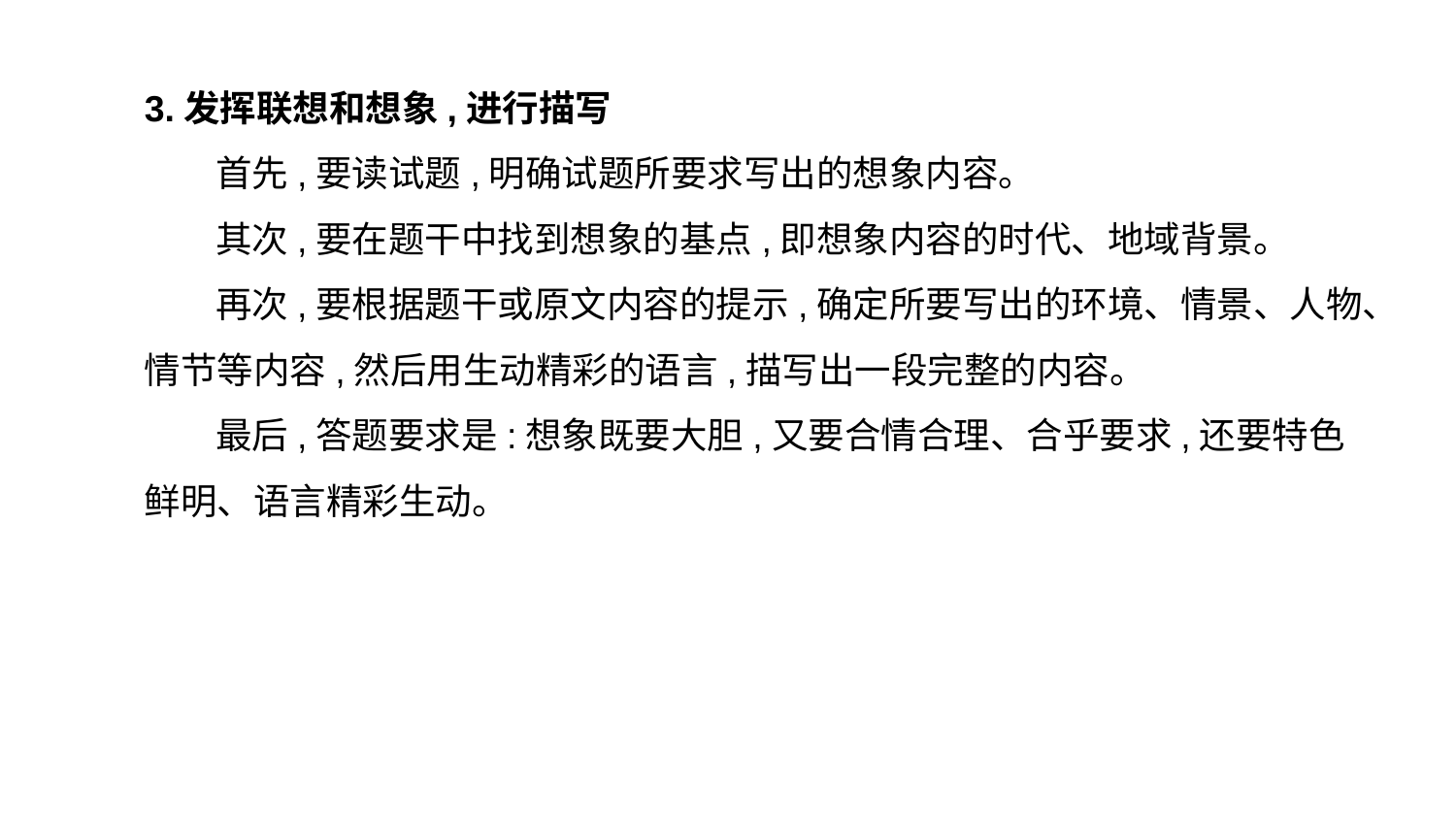

3.发挥联想和想象,进行描写
首先,要读试题,明确试题所要求写出的想象内容。
其次,要在题干中找到想象的基点,即想象内容的时代、地域背景。
再次,要根据题干或原文内容的提示,确定所要写出的环境、情景、人物、情节等内容,然后用生动精彩的语言,描写出一段完整的内容。
最后,答题要求是:想象既要大胆,又要合情合理、合乎要求,还要特色鲜明、语言精彩生动。